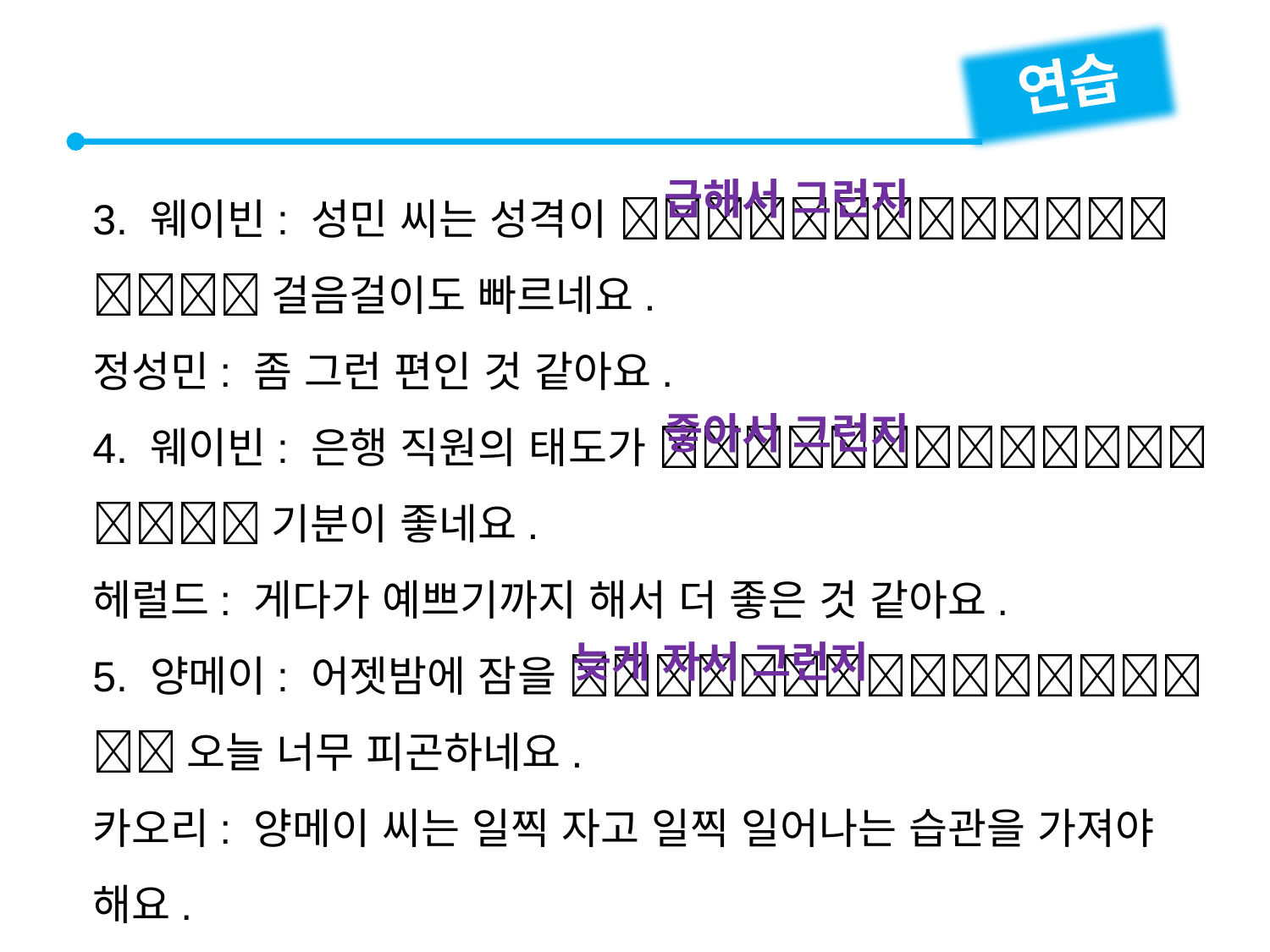

연습
3. 웨이빈: 성민 씨는 성격이 _________________ 걸음걸이도 빠르네요.
정성민: 좀 그런 편인 것 같아요.
4. 웨이빈: 은행 직원의 태도가 _________________ 기분이 좋네요.
헤럴드: 게다가 예쁘기까지 해서 더 좋은 것 같아요.
5. 양메이: 어젯밤에 잠을 _________________ 오늘 너무 피곤하네요.
카오리: 양메이 씨는 일찍 자고 일찍 일어나는 습관을 가져야 해요.
급해서 그런지
좋아서 그런지
늦게 자서 그런지